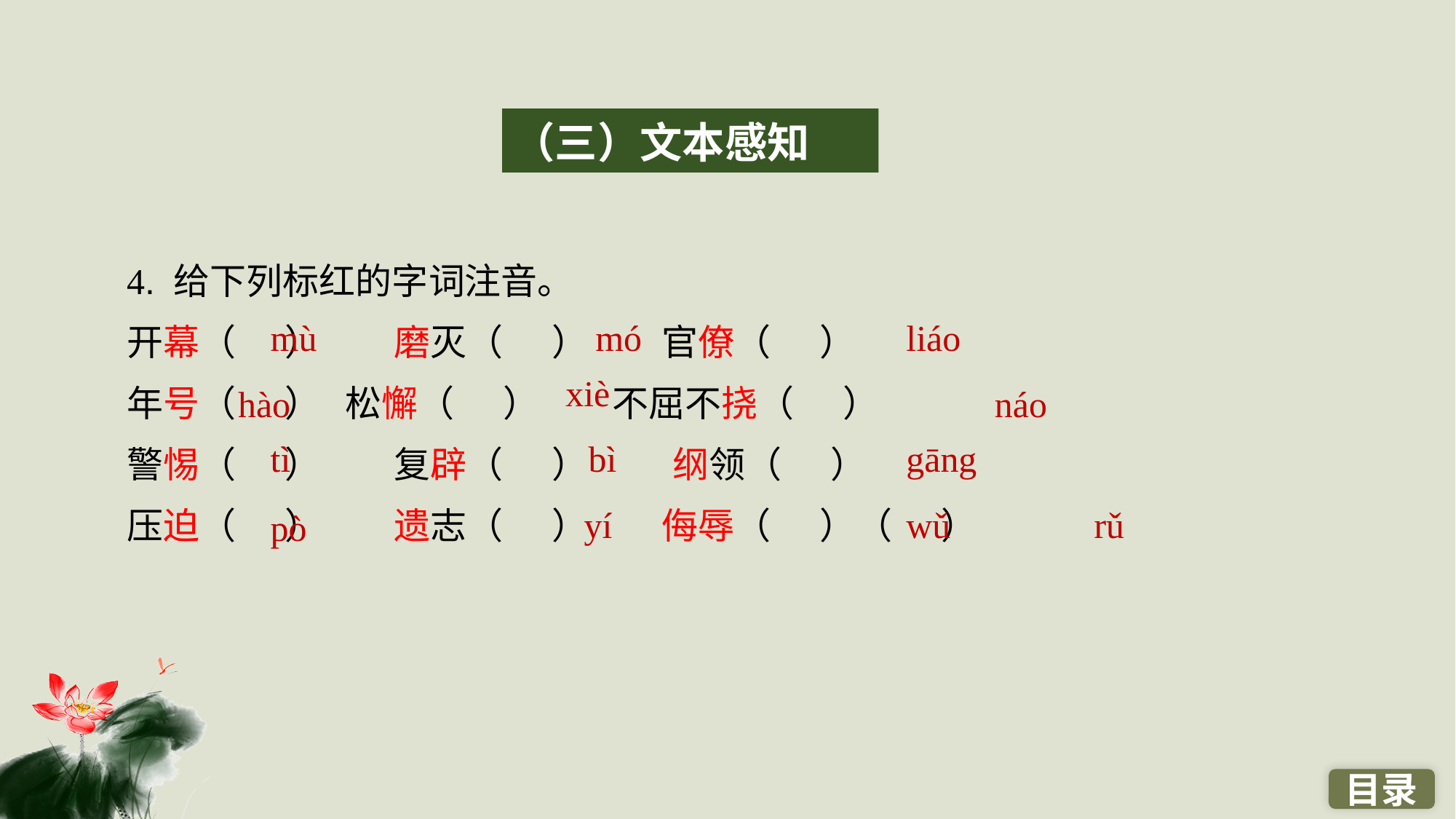

（三）文本感知
4. 给下列标红的字词注音。
开幕（      ）　　磨灭（      ）　　官僚（      ）
年号（      ）	松懈（      ）　　不屈不挠（      ）
警惕（      ）　　复辟（      ）	纲领（      ）
压迫（      ）　　遗志（      ）　　侮辱（      ）（      ）
mù
mó
liáo
xiè
hào
náo
tì
bì
gāng
yí
wǔ
rǔ
pò